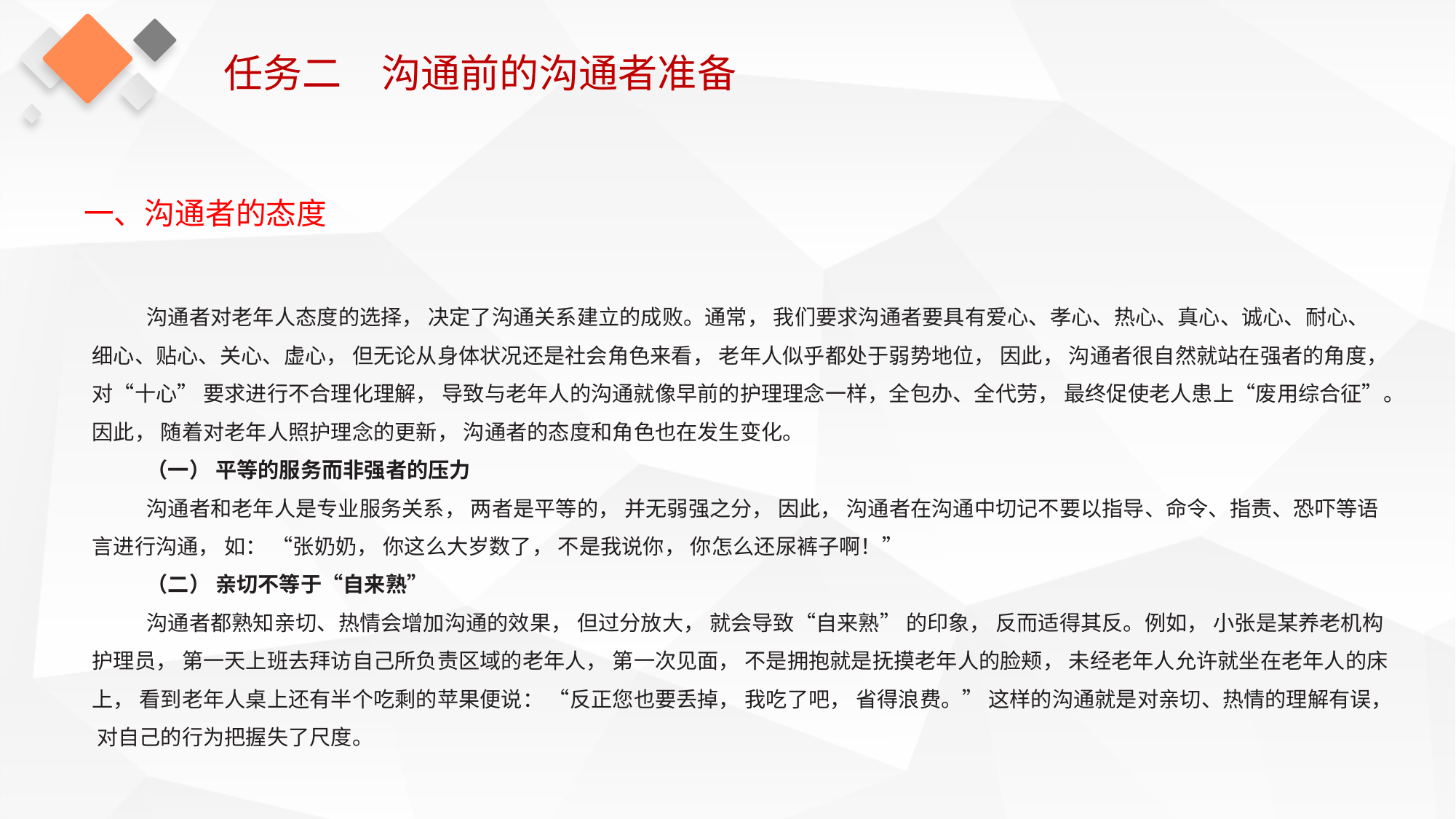

任务二　沟通前的沟通者准备
一、沟通者的态度
沟通者对老年人态度的选择， 决定了沟通关系建立的成败。通常， 我们要求沟通者要具有爱心、孝心、热心、真心、诚心、耐心、细心、贴心、关心、虚心， 但无论从身体状况还是社会角色来看， 老年人似乎都处于弱势地位， 因此， 沟通者很自然就站在强者的角度， 对“十心” 要求进行不合理化理解， 导致与老年人的沟通就像早前的护理理念一样，全包办、全代劳， 最终促使老人患上“废用综合征”。因此， 随着对老年人照护理念的更新， 沟通者的态度和角色也在发生变化。
（一） 平等的服务而非强者的压力
沟通者和老年人是专业服务关系， 两者是平等的， 并无弱强之分， 因此， 沟通者在沟通中切记不要以指导、命令、指责、恐吓等语言进行沟通， 如： “张奶奶， 你这么大岁数了， 不是我说你， 你怎么还尿裤子啊！”
（二） 亲切不等于“自来熟”
沟通者都熟知亲切、热情会增加沟通的效果， 但过分放大， 就会导致“自来熟” 的印象， 反而适得其反。例如， 小张是某养老机构护理员， 第一天上班去拜访自己所负责区域的老年人， 第一次见面， 不是拥抱就是抚摸老年人的脸颊， 未经老年人允许就坐在老年人的床上， 看到老年人桌上还有半个吃剩的苹果便说： “反正您也要丢掉， 我吃了吧， 省得浪费。” 这样的沟通就是对亲切、热情的理解有误， 对自己的行为把握失了尺度。